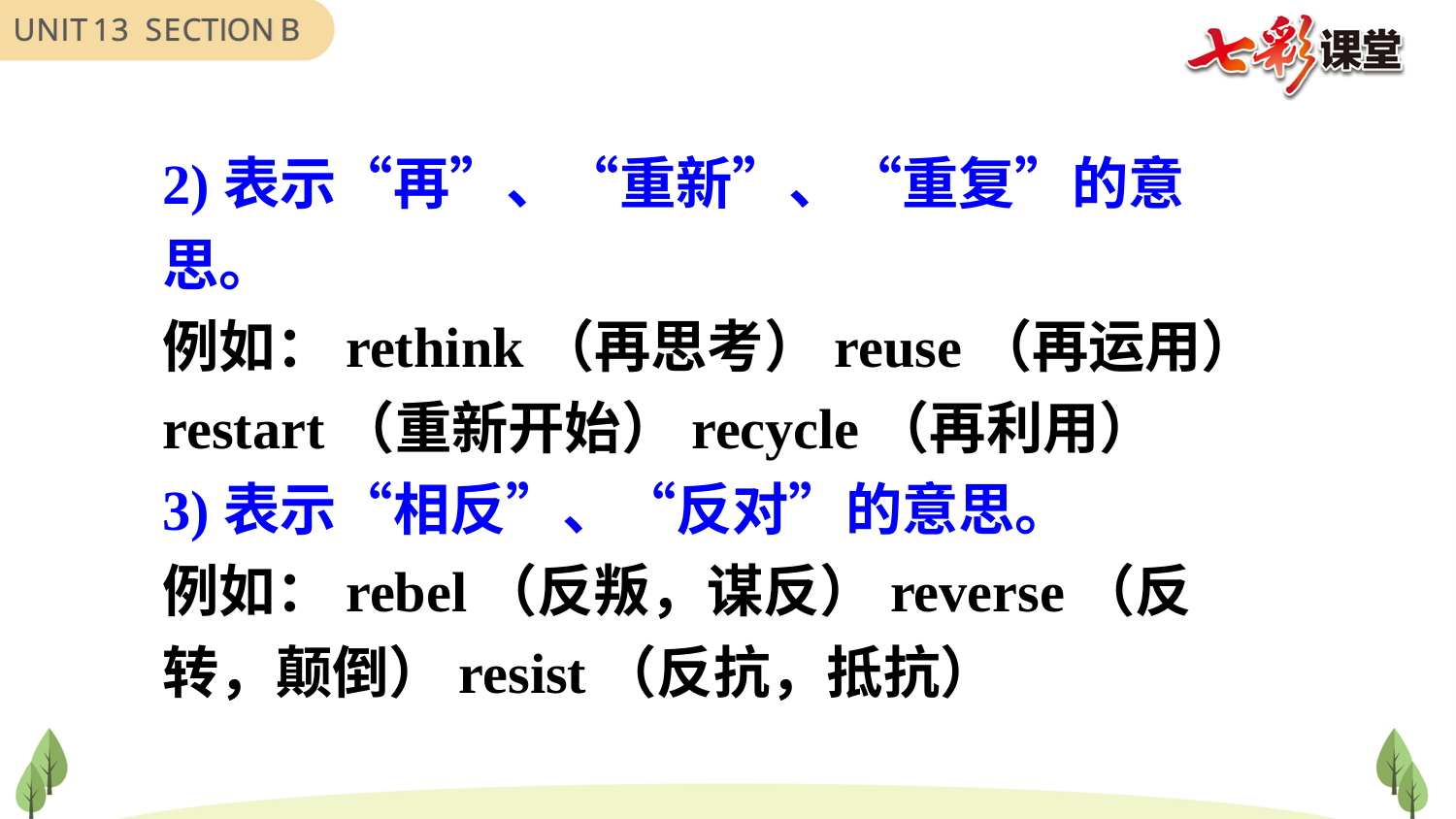

2)表示“再”、“重新”、“重复”的意思。
例如：rethink（再思考）reuse（再运用）
restart（重新开始）recycle（再利用）
3)表示“相反”、“反对”的意思。
例如：rebel（反叛，谋反）reverse（反转，颠倒）resist（反抗，抵抗）